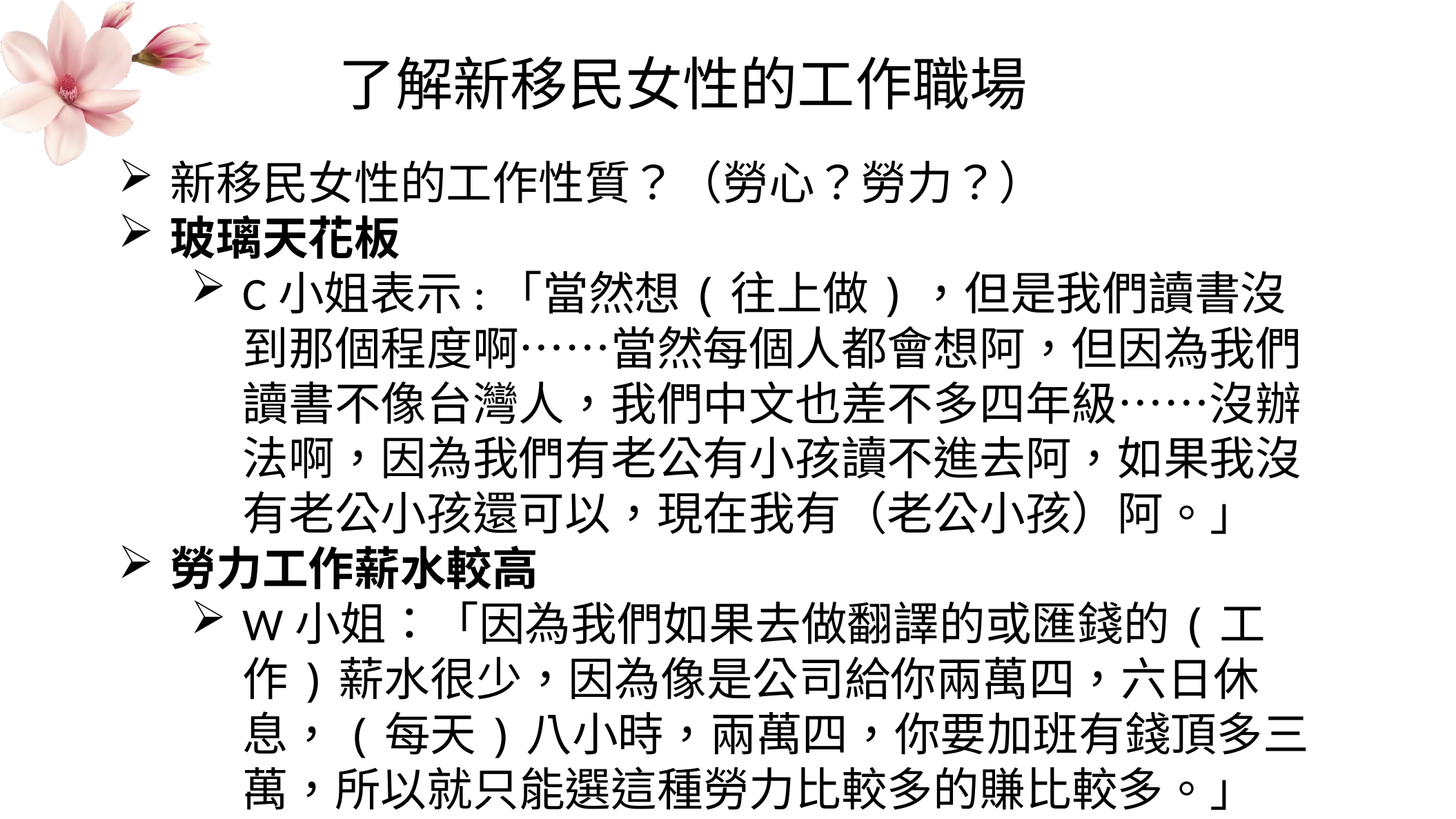

了解新移民女性的工作職場
新移民女性的工作性質？（勞心？勞力？）
玻璃天花板
C小姐表示:「當然想(往上做)，但是我們讀書沒到那個程度啊……當然每個人都會想阿，但因為我們讀書不像台灣人，我們中文也差不多四年級……沒辦法啊，因為我們有老公有小孩讀不進去阿，如果我沒有老公小孩還可以，現在我有（老公小孩）阿。」
勞力工作薪水較高
W小姐：「因為我們如果去做翻譯的或匯錢的(工作)薪水很少，因為像是公司給你兩萬四，六日休息，(每天)八小時，兩萬四，你要加班有錢頂多三萬，所以就只能選這種勞力比較多的賺比較多。」